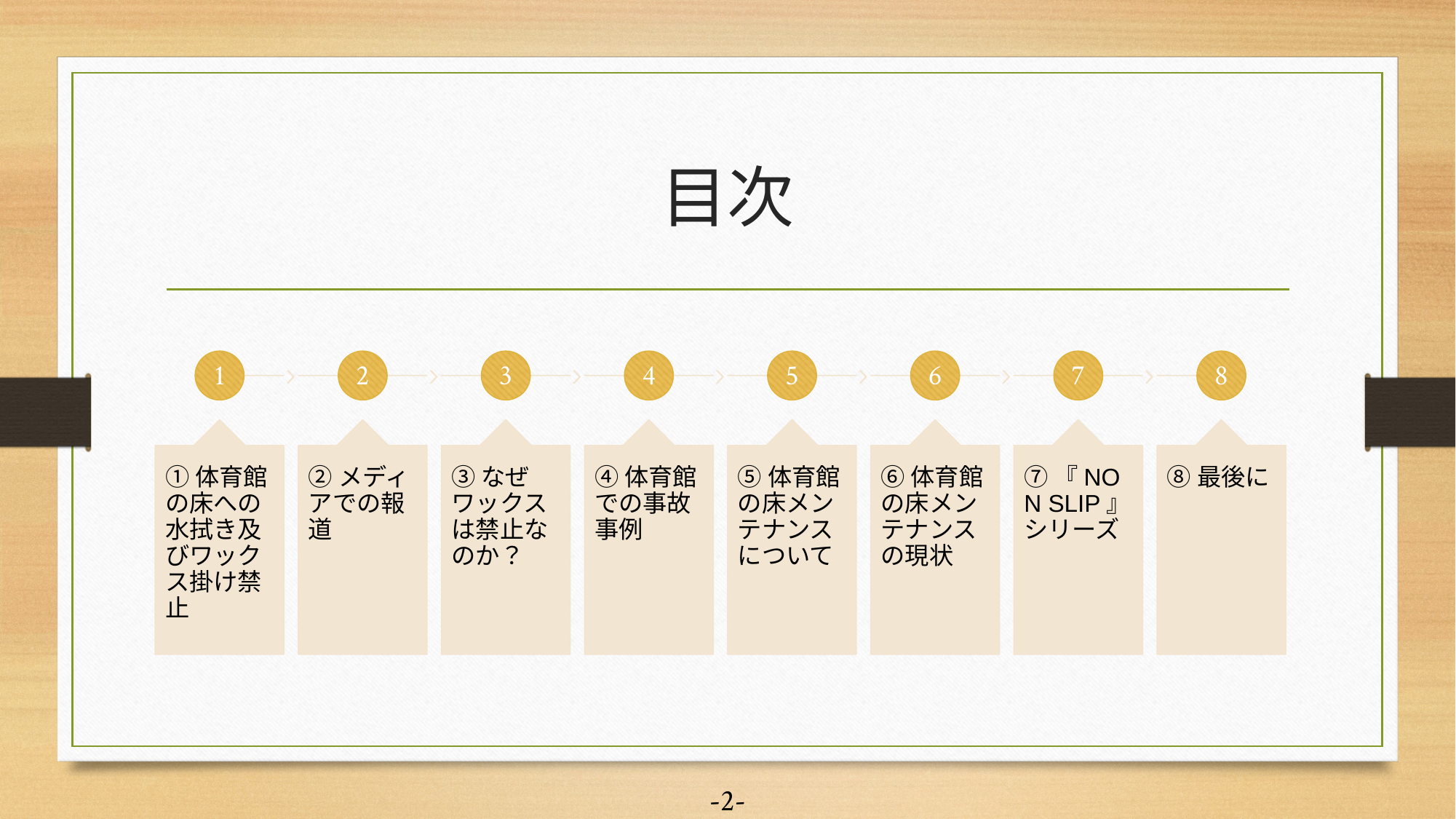

# 目次
1
①体育館の床への水拭き及びワックス掛け禁止
2
②メディアでの報道
3
③なぜワックスは禁止なのか？
4
④体育館での事故事例
5
⑤体育館の床メンテナンスについて
6
⑥体育館の床メンテナンスの現状
7
⑦『NON SLIP』シリーズ
8
⑧最後に
-2-